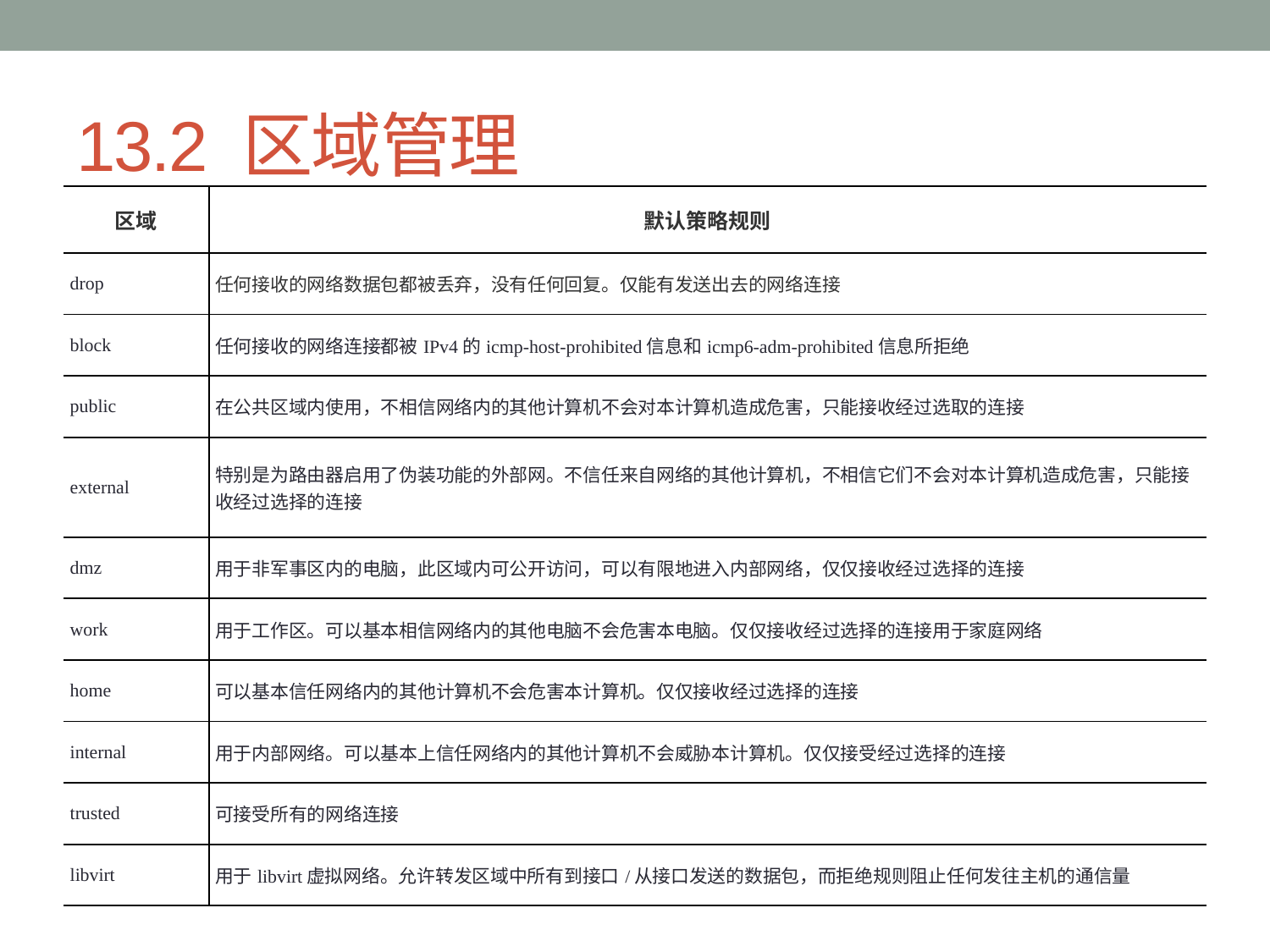

# 13.2 区域管理
| 区域 | 默认策略规则 |
| --- | --- |
| drop | 任何接收的网络数据包都被丢弃，没有任何回复。仅能有发送出去的网络连接 |
| block | 任何接收的网络连接都被IPv4的icmp-host-prohibited信息和icmp6-adm-prohibited信息所拒绝 |
| public | 在公共区域内使用，不相信网络内的其他计算机不会对本计算机造成危害，只能接收经过选取的连接 |
| external | 特别是为路由器启用了伪装功能的外部网。不信任来自网络的其他计算机，不相信它们不会对本计算机造成危害，只能接收经过选择的连接 |
| dmz | 用于非军事区内的电脑，此区域内可公开访问，可以有限地进入内部网络，仅仅接收经过选择的连接 |
| work | 用于工作区。可以基本相信网络内的其他电脑不会危害本电脑。仅仅接收经过选择的连接用于家庭网络 |
| home | 可以基本信任网络内的其他计算机不会危害本计算机。仅仅接收经过选择的连接 |
| internal | 用于内部网络。可以基本上信任网络内的其他计算机不会威胁本计算机。仅仅接受经过选择的连接 |
| trusted | 可接受所有的网络连接 |
| libvirt | 用于libvirt虚拟网络。允许转发区域中所有到接口/从接口发送的数据包，而拒绝规则阻止任何发往主机的通信量 |